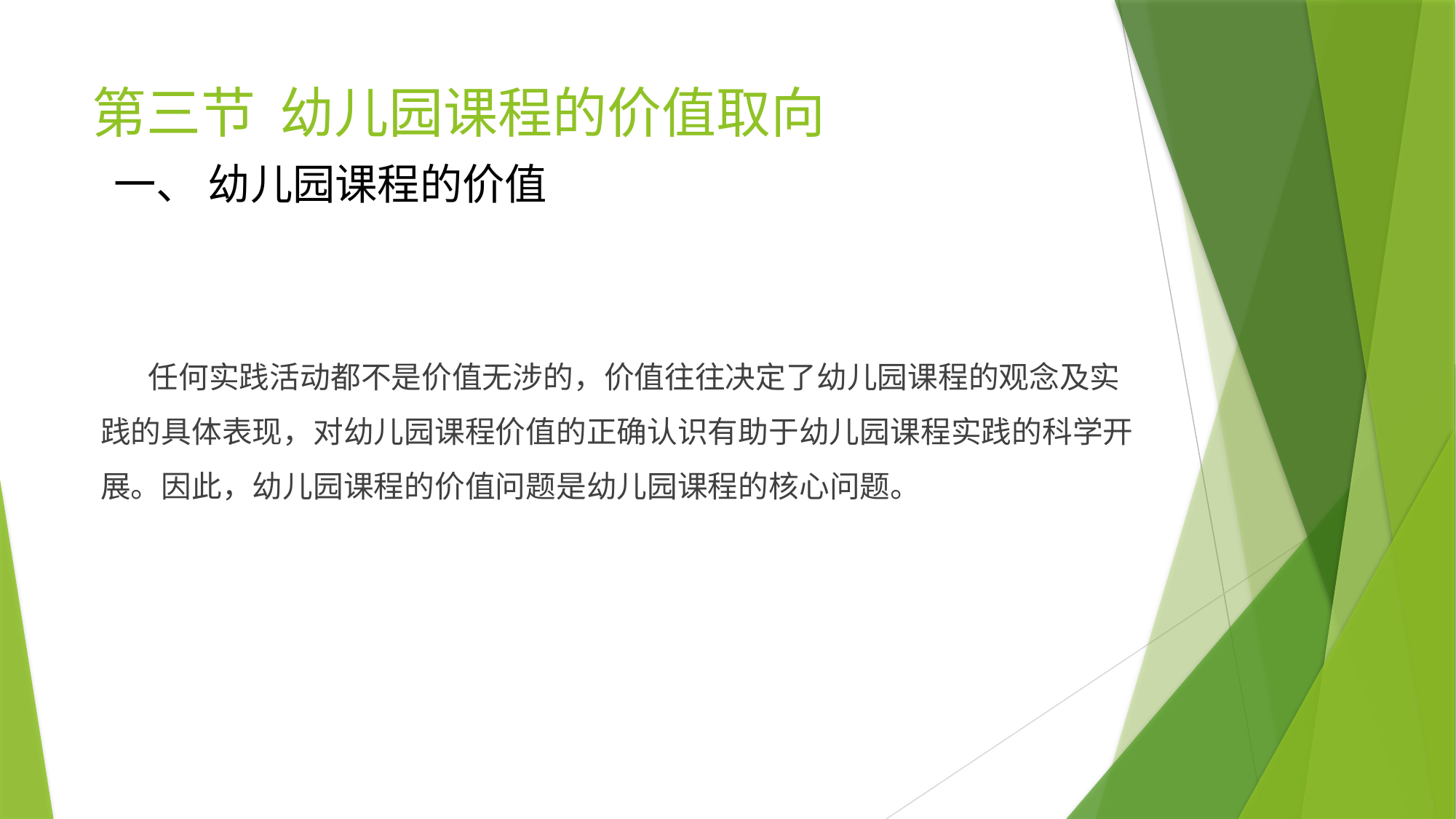

# 第三节  幼儿园课程的价值取向
一、 幼儿园课程的价值
      任何实践活动都不是价值无涉的，价值往往决定了幼儿园课程的观念及实践的具体表现，对幼儿园课程价值的正确认识有助于幼儿园课程实践的科学开展。因此，幼儿园课程的价值问题是幼儿园课程的核心问题。